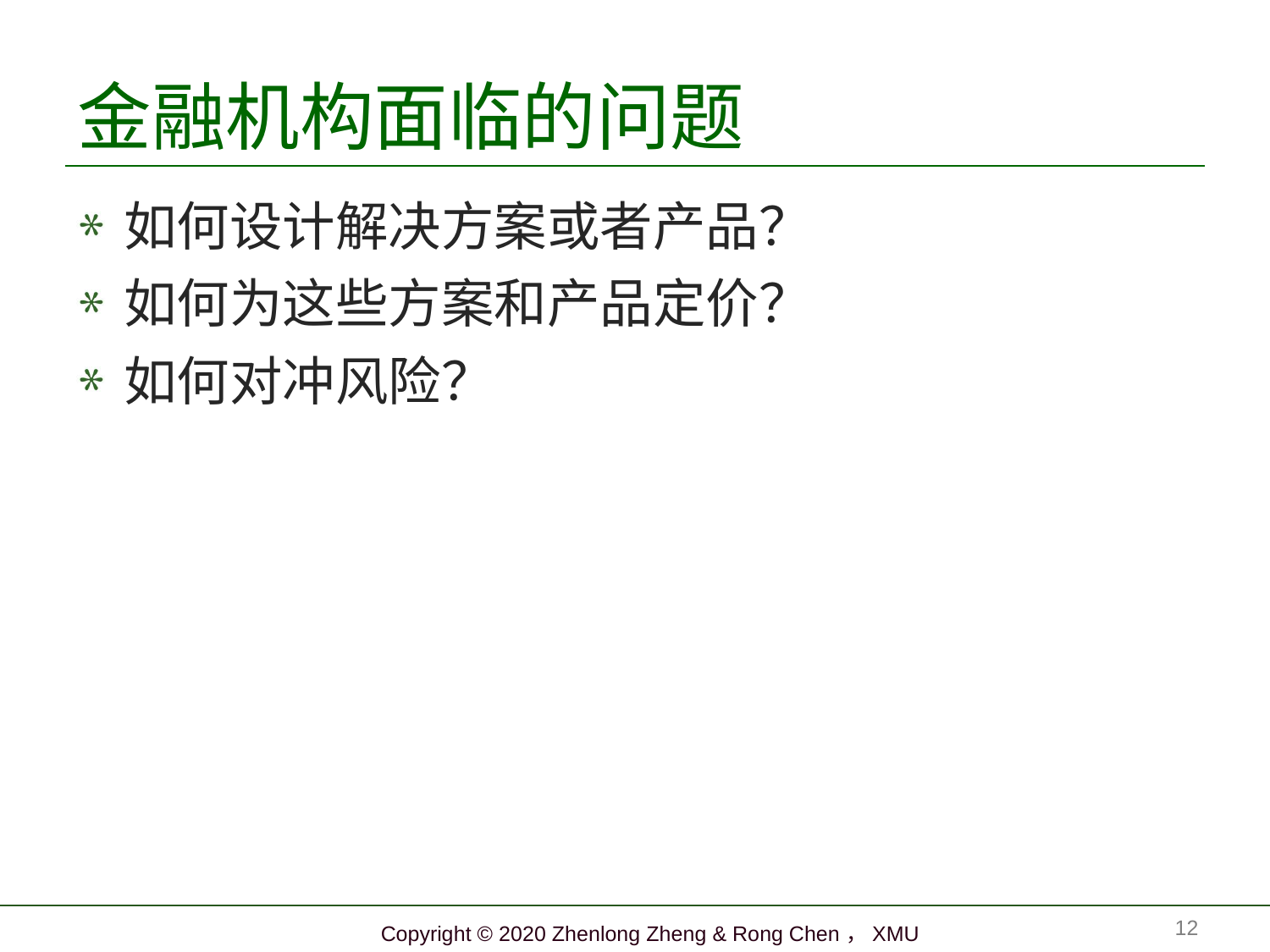

# 金融机构面临的问题
如何设计解决方案或者产品？
如何为这些方案和产品定价？
如何对冲风险？
12